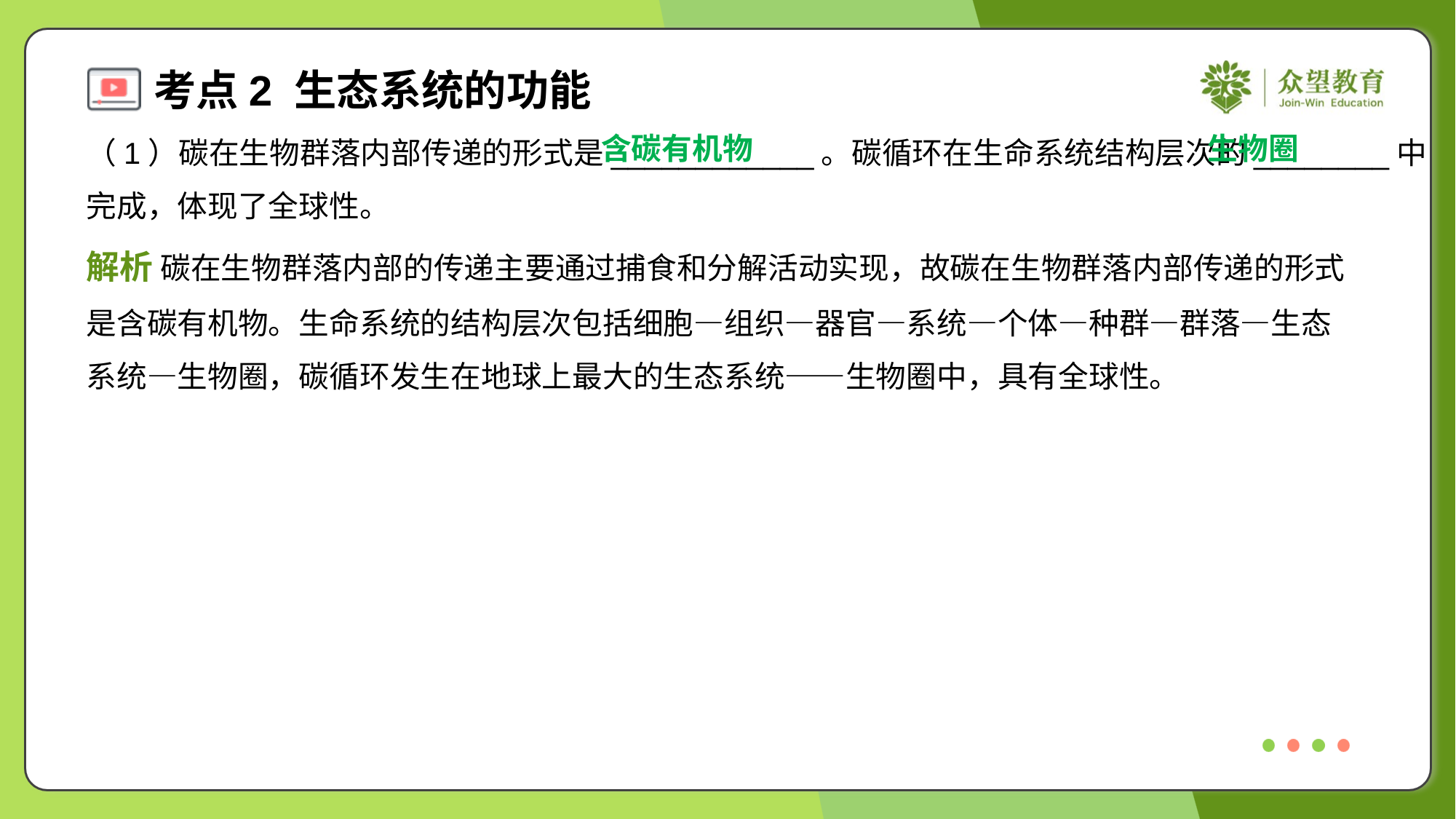

含碳有机物
生物圈
（1）碳在生物群落内部传递的形式是____________。碳循环在生命系统结构层次的________中
完成，体现了全球性。
解析 碳在生物群落内部的传递主要通过捕食和分解活动实现，故碳在生物群落内部传递的形式
是含碳有机物。生命系统的结构层次包括细胞—组织—器官—系统—个体—种群—群落—生态
系统—生物圈，碳循环发生在地球上最大的生态系统——生物圈中，具有全球性。